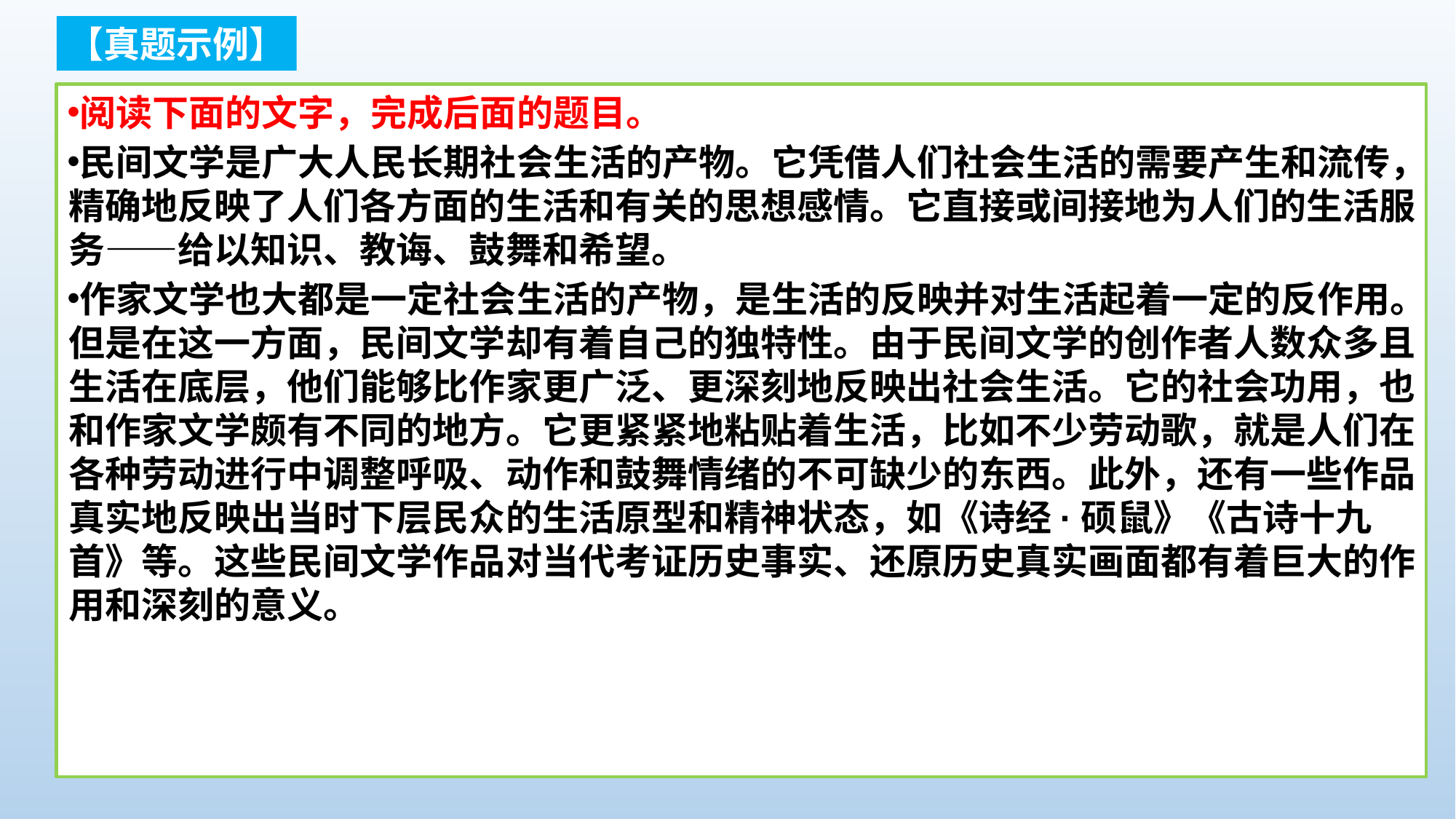

【真题示例】
阅读下面的文字，完成后面的题目。
民间文学是广大人民长期社会生活的产物。它凭借人们社会生活的需要产生和流传，精确地反映了人们各方面的生活和有关的思想感情。它直接或间接地为人们的生活服务——给以知识、教诲、鼓舞和希望。
作家文学也大都是一定社会生活的产物，是生活的反映并对生活起着一定的反作用。但是在这一方面，民间文学却有着自己的独特性。由于民间文学的创作者人数众多且生活在底层，他们能够比作家更广泛、更深刻地反映出社会生活。它的社会功用，也和作家文学颇有不同的地方。它更紧紧地粘贴着生活，比如不少劳动歌，就是人们在各种劳动进行中调整呼吸、动作和鼓舞情绪的不可缺少的东西。此外，还有一些作品真实地反映出当时下层民众的生活原型和精神状态，如《诗经·硕鼠》《古诗十九首》等。这些民间文学作品对当代考证历史事实、还原历史真实画面都有着巨大的作用和深刻的意义。